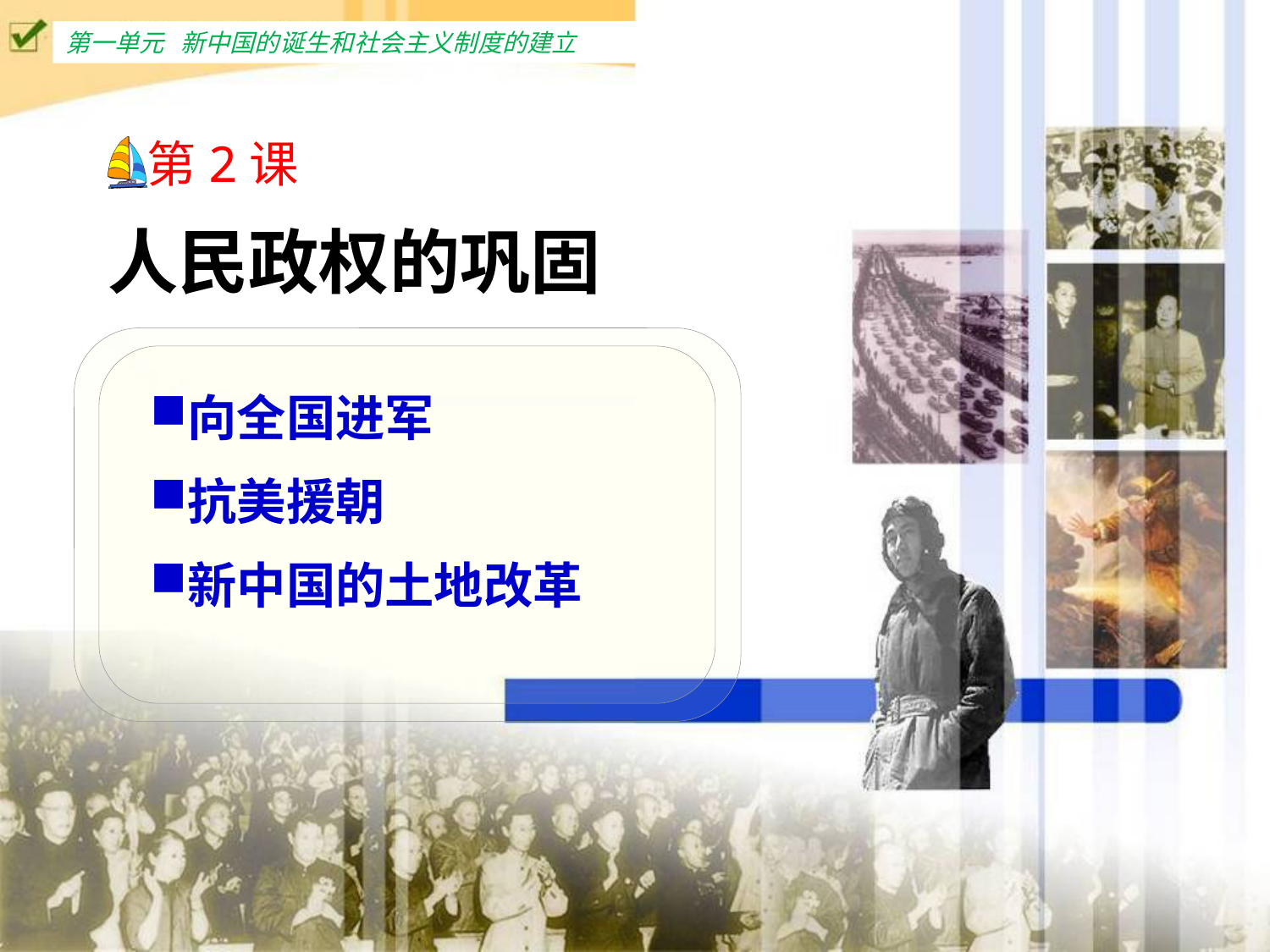

第一单元   新中国的诞生和社会主义制度的建立
第2课
人民政权的巩固

向全国进军
抗美援朝
新中国的土地改革